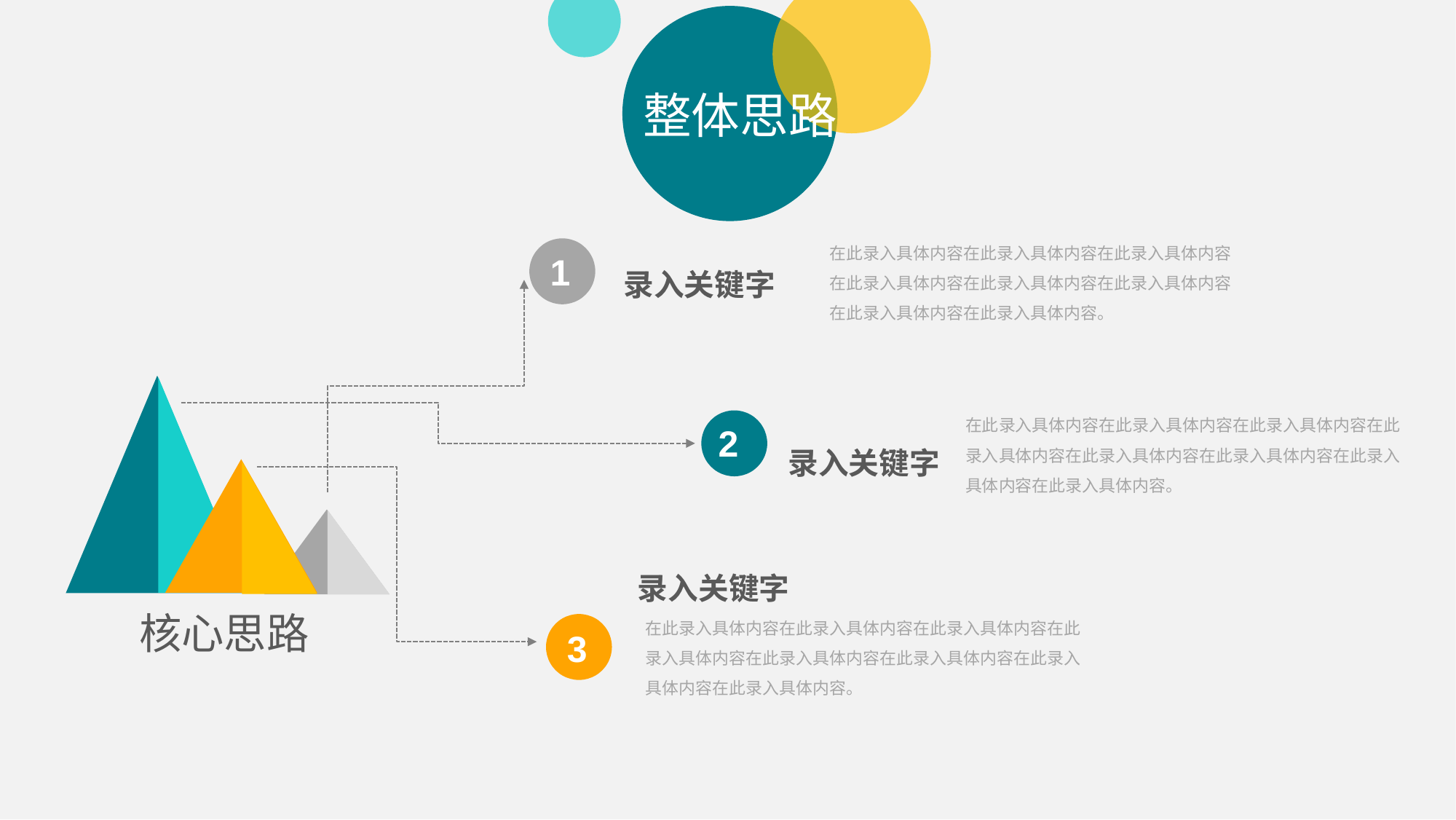

整体思路
在此录入具体内容在此录入具体内容在此录入具体内容在此录入具体内容在此录入具体内容在此录入具体内容在此录入具体内容在此录入具体内容。

1
录入关键字

在此录入具体内容在此录入具体内容在此录入具体内容在此录入具体内容在此录入具体内容在此录入具体内容在此录入具体内容在此录入具体内容。

2
录入关键字

录入关键字
核心思路
在此录入具体内容在此录入具体内容在此录入具体内容在此录入具体内容在此录入具体内容在此录入具体内容在此录入具体内容在此录入具体内容。

3